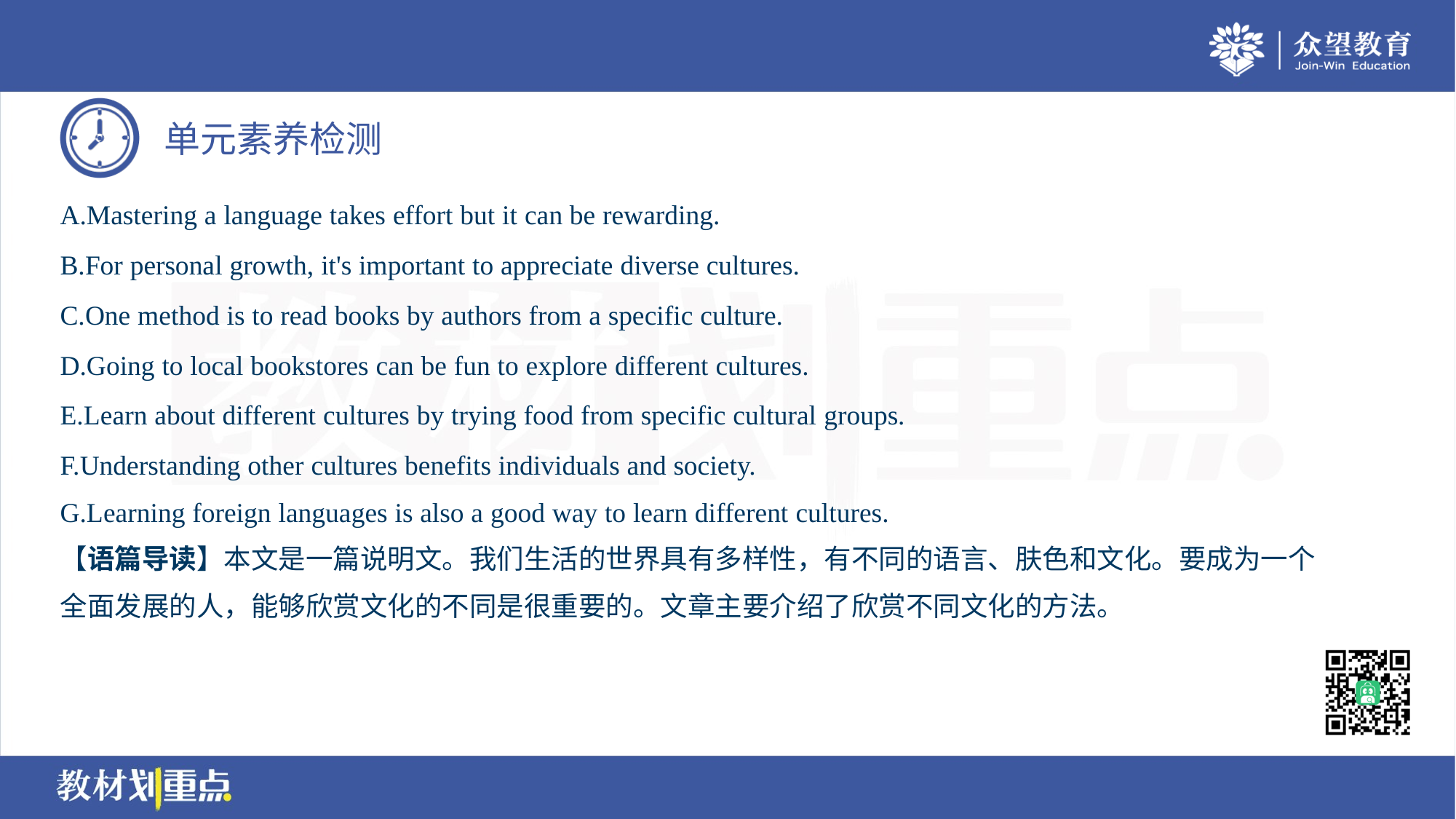

A.Mastering a language takes effort but it can be rewarding.
B.For personal growth, it's important to appreciate diverse cultures.
C.One method is to read books by authors from a specific culture.
D.Going to local bookstores can be fun to explore different cultures.
E.Learn about different cultures by trying food from specific cultural groups.
F.Understanding other cultures benefits individuals and society.
G.Learning foreign languages is also a good way to learn different cultures.
【语篇导读】本文是一篇说明文。我们生活的世界具有多样性，有不同的语言、肤色和文化。要成为一个
全面发展的人，能够欣赏文化的不同是很重要的。文章主要介绍了欣赏不同文化的方法。